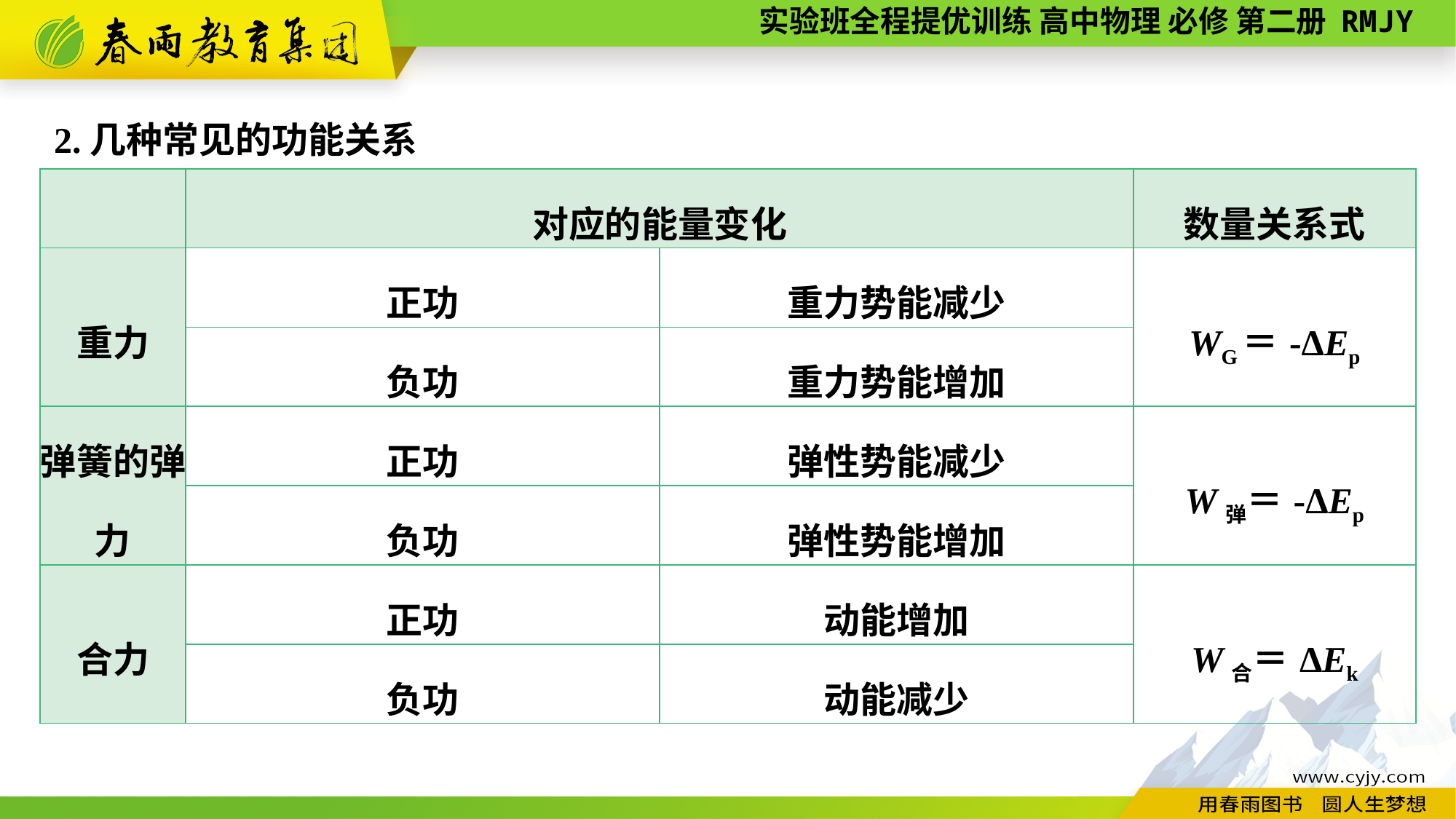

2.几种常见的功能关系
|  | 对应的能量变化 |  | 数量关系式 |
| --- | --- | --- | --- |
| 重力 | 正功 | 重力势能减少 | WG＝-ΔEp |
|  | 负功 | 重力势能增加 |  |
| 弹簧的弹力 | 正功 | 弹性势能减少 | W弹＝-ΔEp |
|  | 负功 | 弹性势能增加 |  |
| 合力 | 正功 | 动能增加 | W合＝ΔEk |
|  | 负功 | 动能减少 |  |